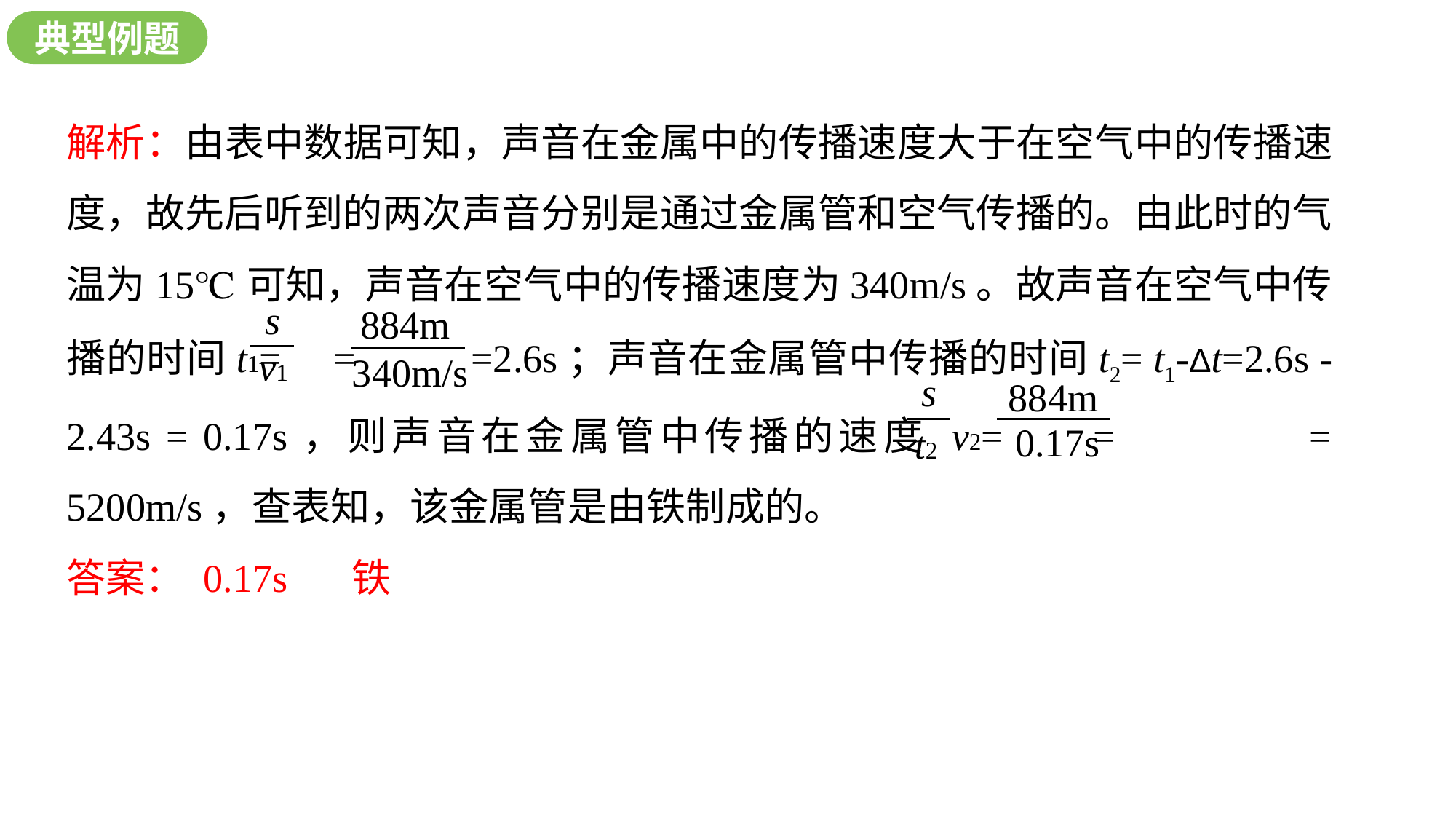

典型例题
解析：由表中数据可知，声音在金属中的传播速度大于在空气中的传播速度，故先后听到的两次声音分别是通过金属管和空气传播的。由此时的气温为15℃可知，声音在空气中的传播速度为340m/s。故声音在空气中传播的时间t1=     =          =2.6s；声音在金属管中传播的时间t2= t1-Δt=2.6s -2.43s = 0.17s，则声音在金属管中传播的速度 v2=      =             = 5200m/s，查表知，该金属管是由铁制成的。
答案： 0.17s     铁
s
884m
v1
340m/s
s
884m
0.17s
t2